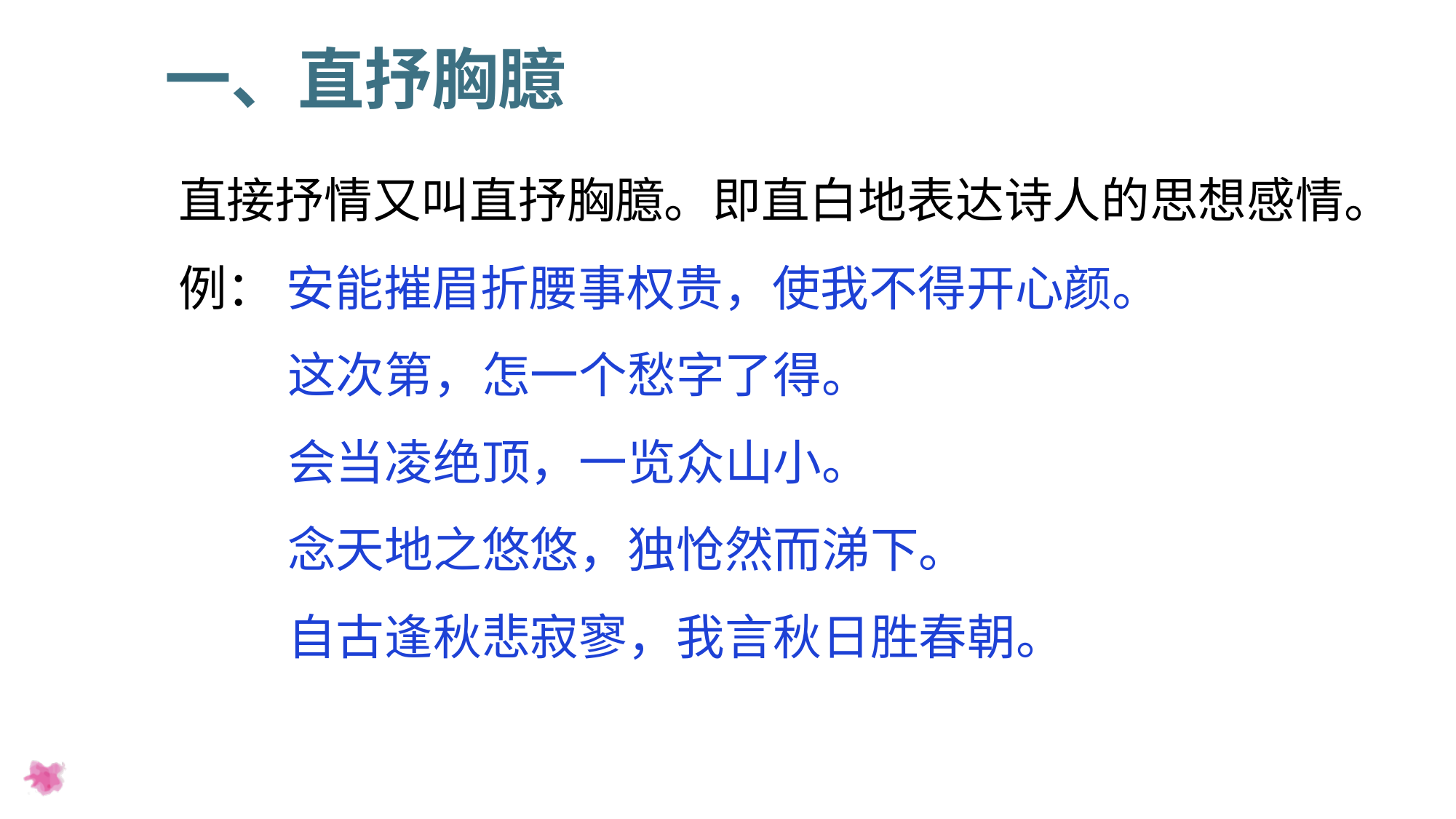

一、直抒胸臆
      直接抒情又叫直抒胸臆。即直白地表达诗人的思想感情。
      例： 安能摧眉折腰事权贵，使我不得开心颜。
                这次第，怎一个愁字了得。
                会当凌绝顶，一览众山小。
                念天地之悠悠，独怆然而涕下。
                自古逢秋悲寂寥，我言秋日胜春朝。